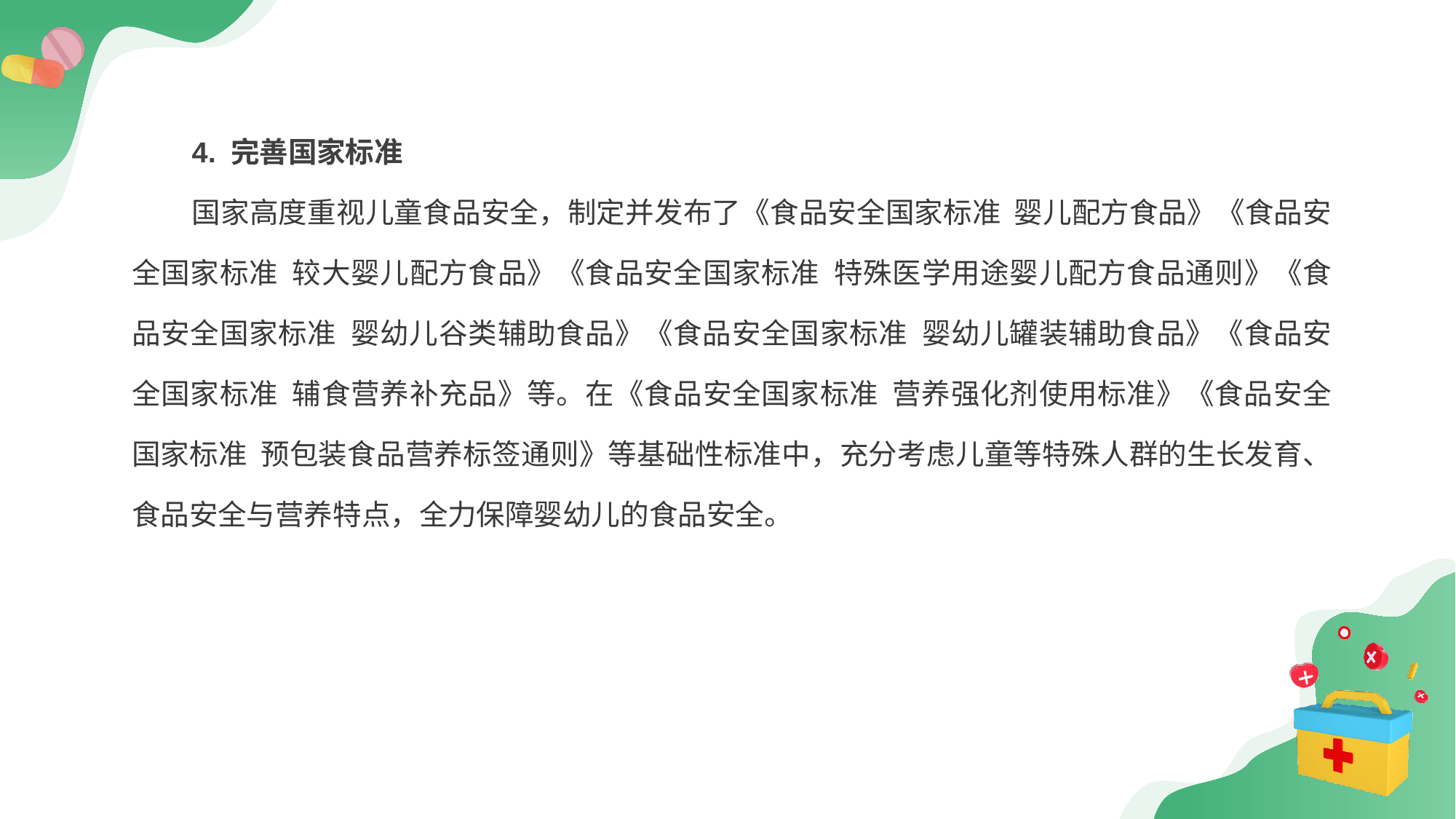

4. 完善国家标准
国家高度重视儿童食品安全，制定并发布了《食品安全国家标准  婴儿配方食品》《食品安全国家标准  较大婴儿配方食品》《食品安全国家标准  特殊医学用途婴儿配方食品通则》《食品安全国家标准  婴幼儿谷类辅助食品》《食品安全国家标准  婴幼儿罐装辅助食品》《食品安全国家标准  辅食营养补充品》等。在《食品安全国家标准  营养强化剂使用标准》《食品安全国家标准  预包装食品营养标签通则》等基础性标准中，充分考虑儿童等特殊人群的生长发育、食品安全与营养特点，全力保障婴幼儿的食品安全。